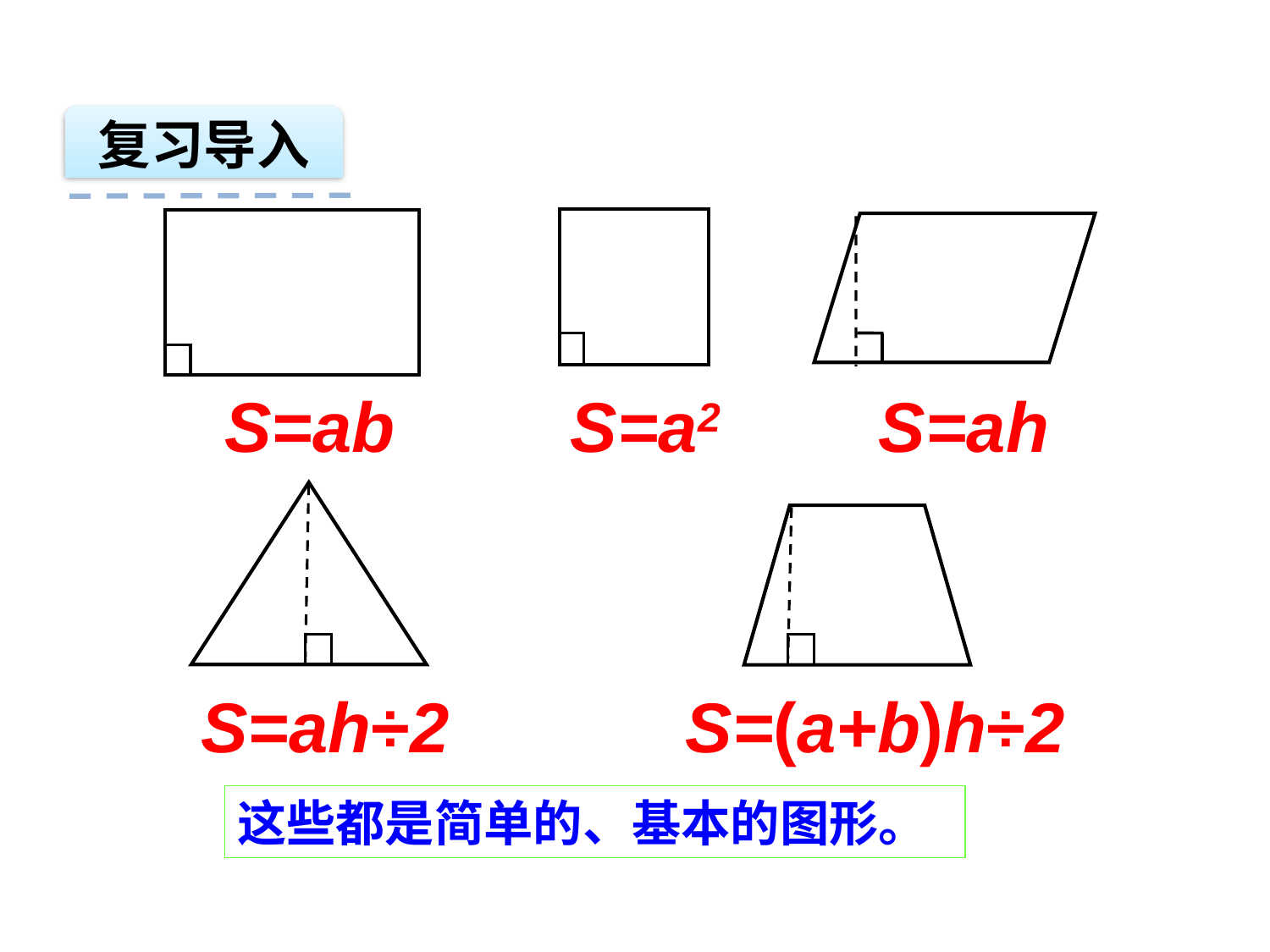

复习导入

S=ab
 S=a2
S=ah
S=ah÷2
S=(a+b)h÷2
这些都是简单的、基本的图形。